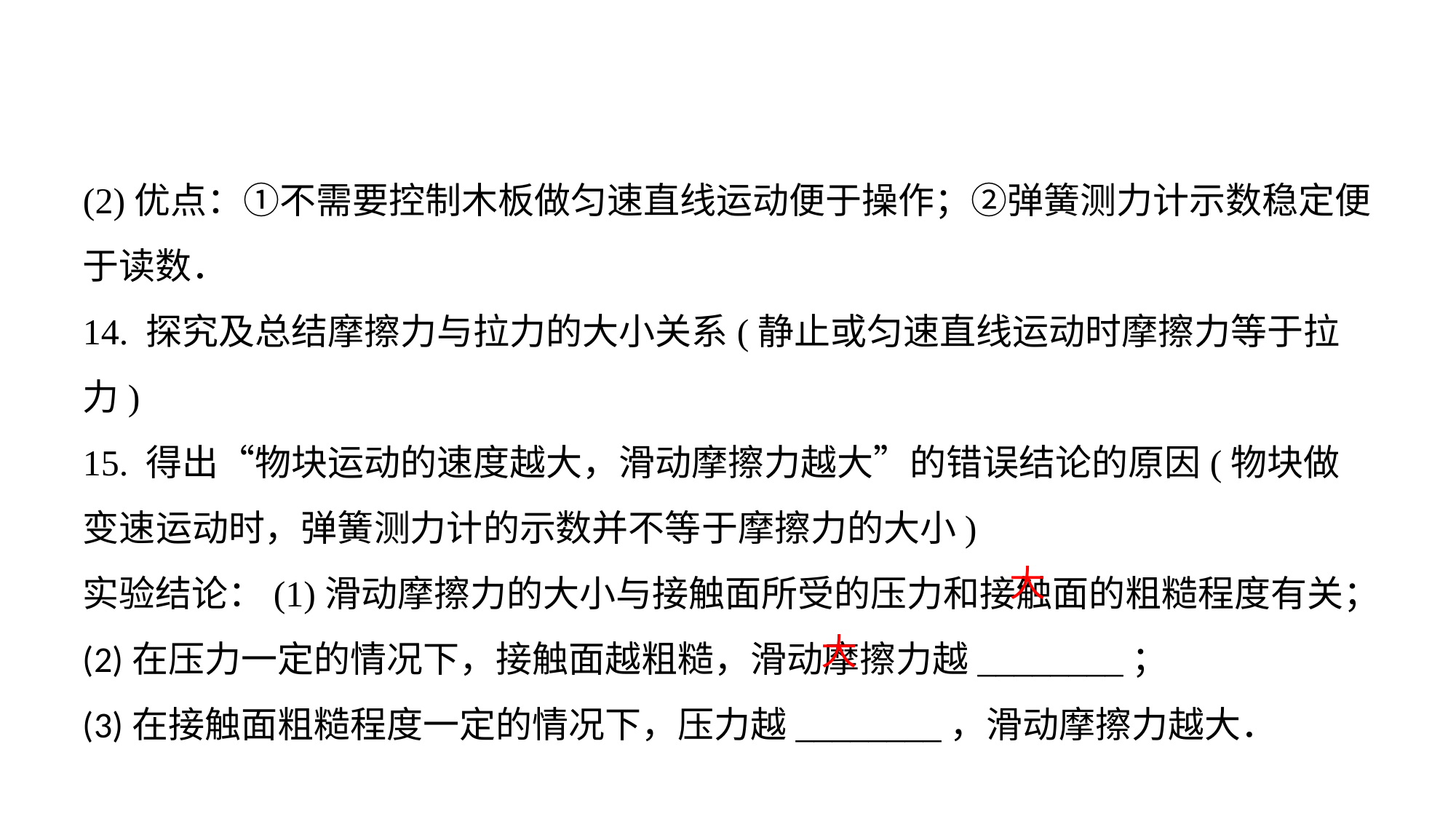

(2)优点：①不需要控制木板做匀速直线运动便于操作；②弹簧测力计示数稳定便于读数．
14. 探究及总结摩擦力与拉力的大小关系(静止或匀速直线运动时摩擦力等于拉力)15. 得出“物块运动的速度越大，滑动摩擦力越大”的错误结论的原因(物块做变速运动时，弹簧测力计的示数并不等于摩擦力的大小)实验结论：(1)滑动摩擦力的大小与接触面所受的压力和接触面的粗糙程度有关；(2)在压力一定的情况下，接触面越粗糙，滑动摩擦力越________；(3)在接触面粗糙程度一定的情况下，压力越________，滑动摩擦力越大．
大
大